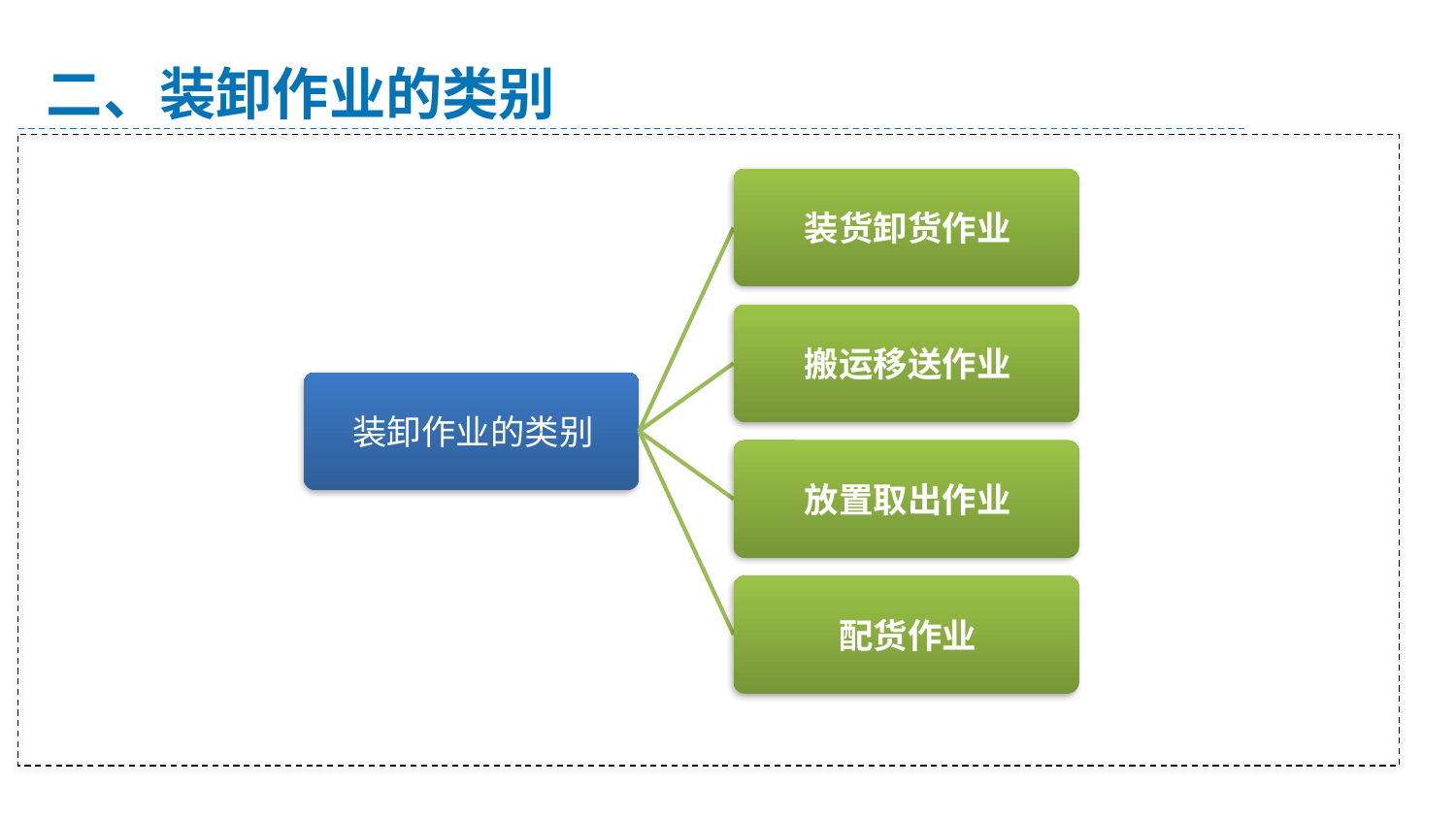

二、装卸作业的类别

装卸作业的类别

装货卸货作业

搬运移送作业

放置取出作业

配货作业